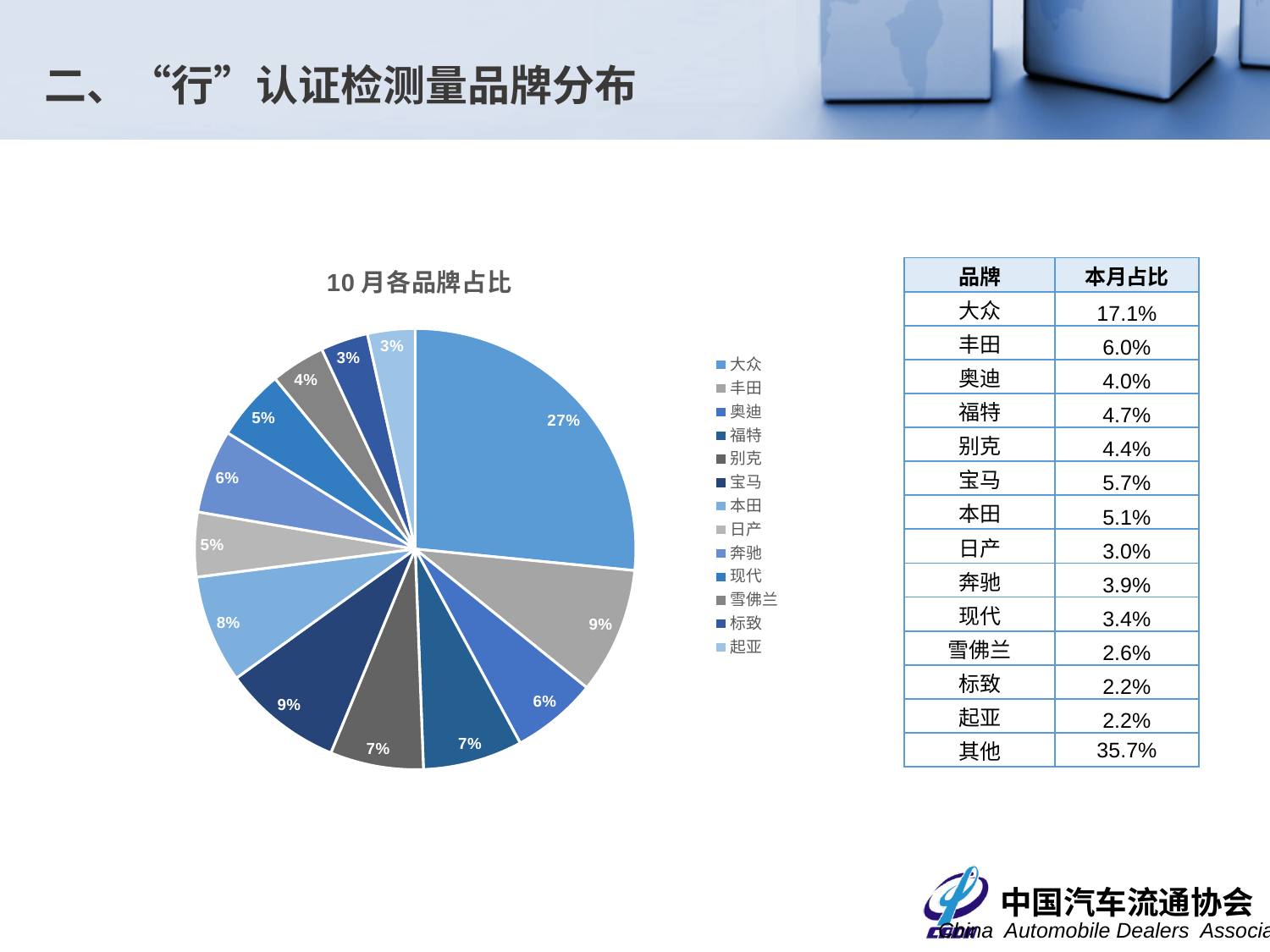

二、“行”认证检测量品牌分布

### Chart: 10月各品牌占比

| Category |  |
|---|---|
| 大众 | 0.1706463878327 |
| 丰田 | 0.0595095057034221 |
| 奥迪 | 0.0403802281368821 |
| 福特 | 0.0469049429657795 |
| 别克 | 0.0439543726235741 |
| 宝马 | 0.0565779467680608 |
| 本田 | 0.0508745247148289 |
| 日产 | 0.0303992395437262 |
| 奔驰 | 0.03944866920152091 |
| 现代 | 0.0335475285171103 |
| 雪佛兰 | 0.025665399239543727 |
| 标致 | 0.022338403041825095 |
| 起亚 | 0.022338403041825095 |
| 品牌 | 本月占比 |
| --- | --- |
| 大众 | 17.1% |
| 丰田 | 6.0% |
| 奥迪 | 4.0% |
| 福特 | 4.7% |
| 别克 | 4.4% |
| 宝马 | 5.7% |
| 本田 | 5.1% |
| 日产 | 3.0% |
| 奔驰 | 3.9% |
| 现代 | 3.4% |
| 雪佛兰 | 2.6% |
| 标致 | 2.2% |
| 起亚 | 2.2% |
| 其他 | 35.7% |